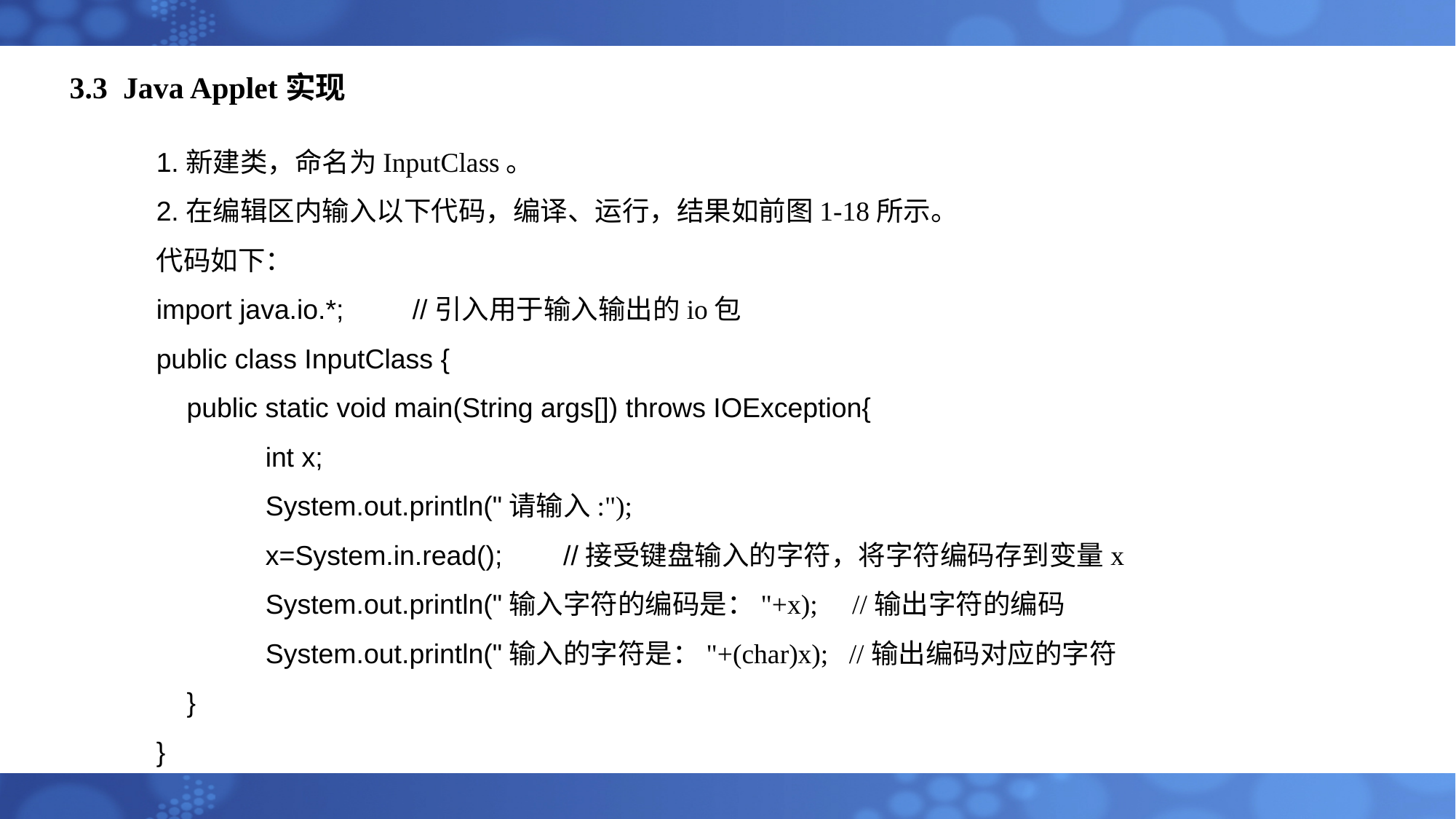

# 3.3  Java Applet实现
1.新建类，命名为InputClass。
2.在编辑区内输入以下代码，编译、运行，结果如前图1-18所示。
代码如下：
import java.io.*;         //引入用于输入输出的io包
public class InputClass {
    public static void main(String args[]) throws IOException{
    	int x;
    	System.out.println("请输入:");
    	x=System.in.read();        //接受键盘输入的字符，将字符编码存到变量x
    	System.out.println("输入字符的编码是："+x);     //输出字符的编码
    	System.out.println("输入的字符是："+(char)x);   //输出编码对应的字符
    }
}